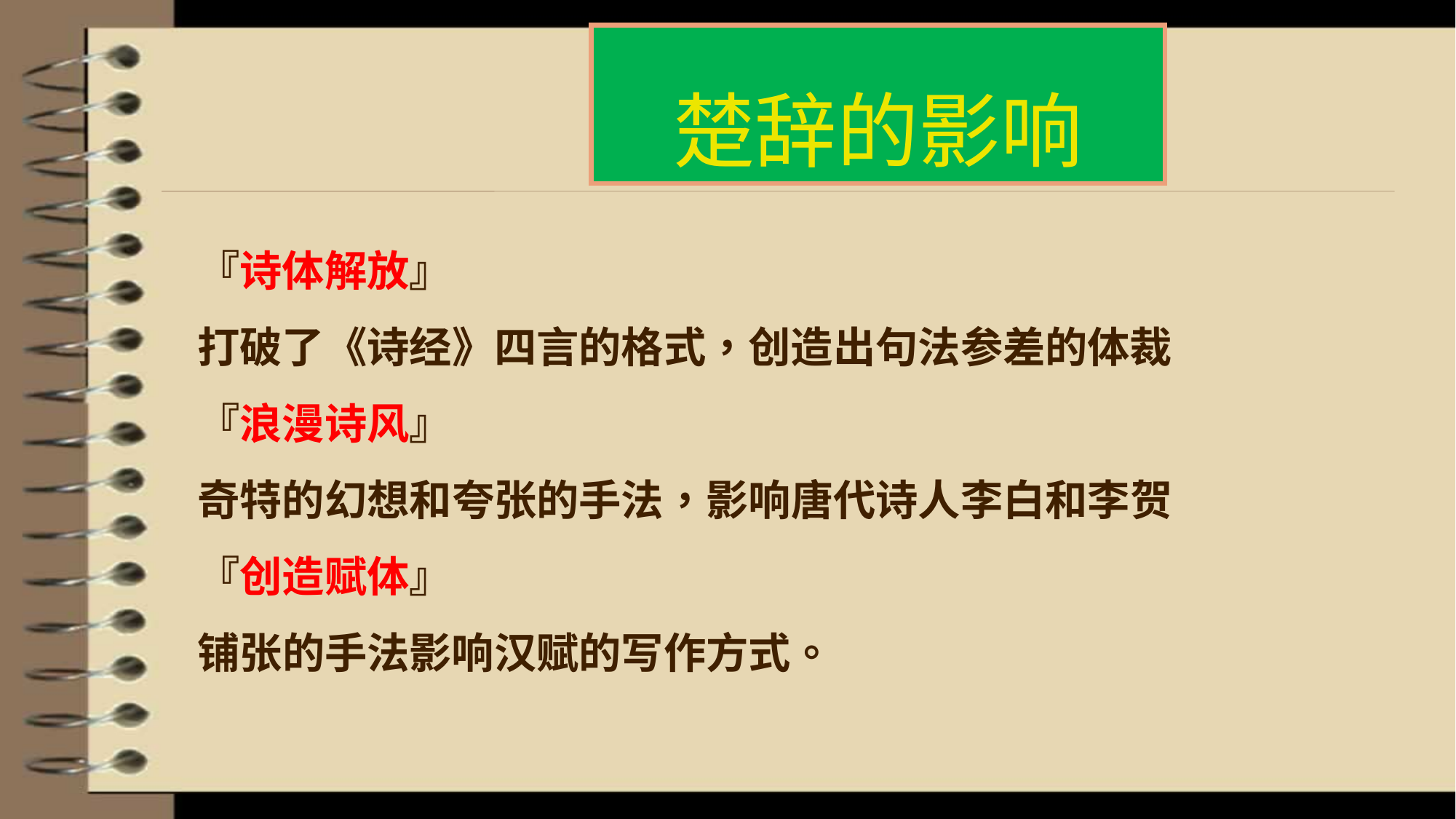

楚辞的影响
『诗体解放』
打破了《诗经》四言的格式，创造出句法参差的体裁
『浪漫诗风』
奇特的幻想和夸张的手法，影响唐代诗人李白和李贺
『创造赋体』
铺张的手法影响汉赋的写作方式。